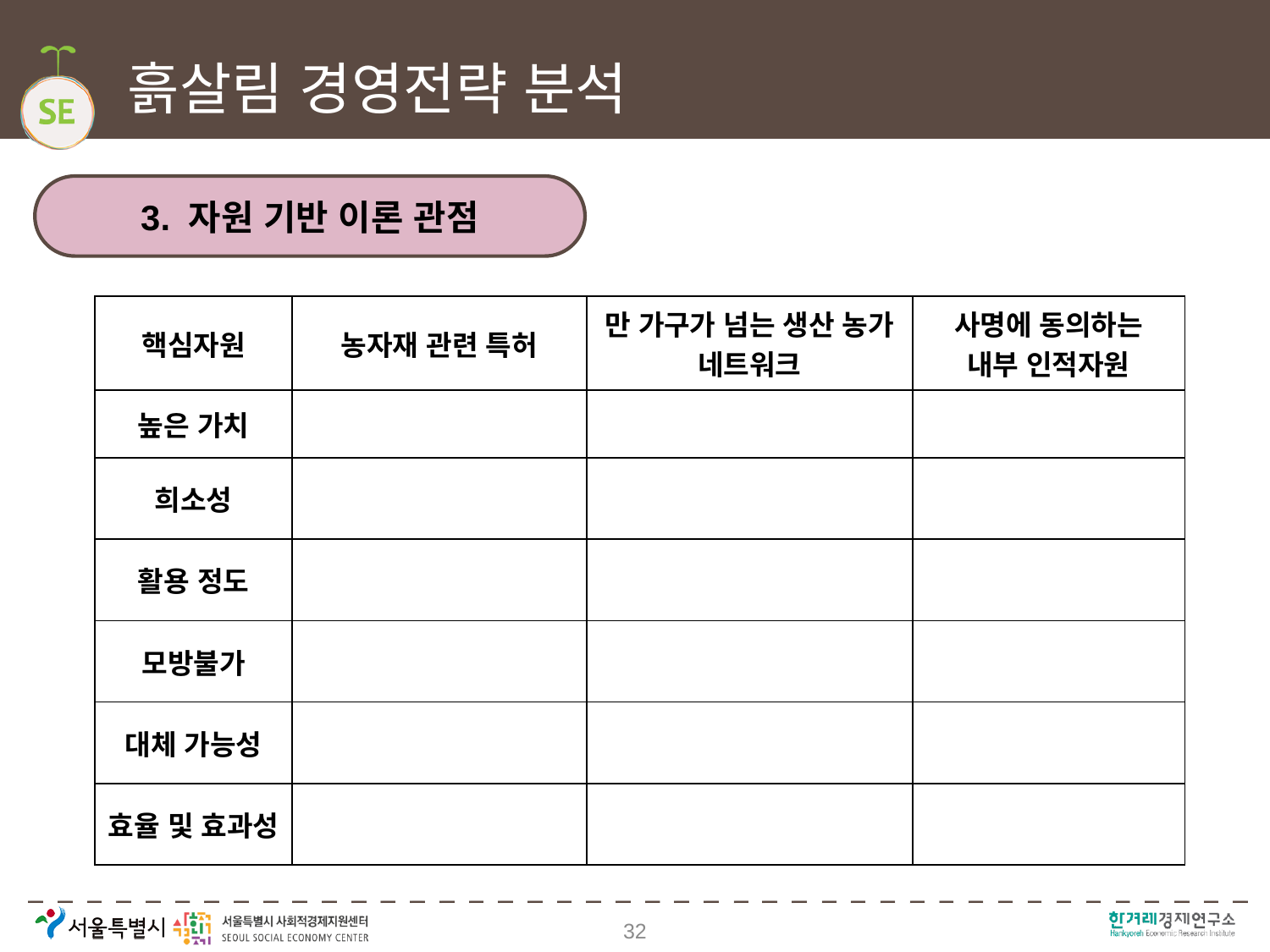

# 흙살림 경영전략 분석
3. 자원 기반 이론 관점
| 핵심자원 | 농자재 관련 특허 | 만 가구가 넘는 생산 농가 네트워크 | 사명에 동의하는 내부 인적자원 |
| --- | --- | --- | --- |
| 높은 가치 |  |  |  |
| 희소성 |  |  |  |
| 활용 정도 |  |  |  |
| 모방불가 |  |  |  |
| 대체 가능성 |  |  |  |
| 효율 및 효과성 |  |  |  |
32